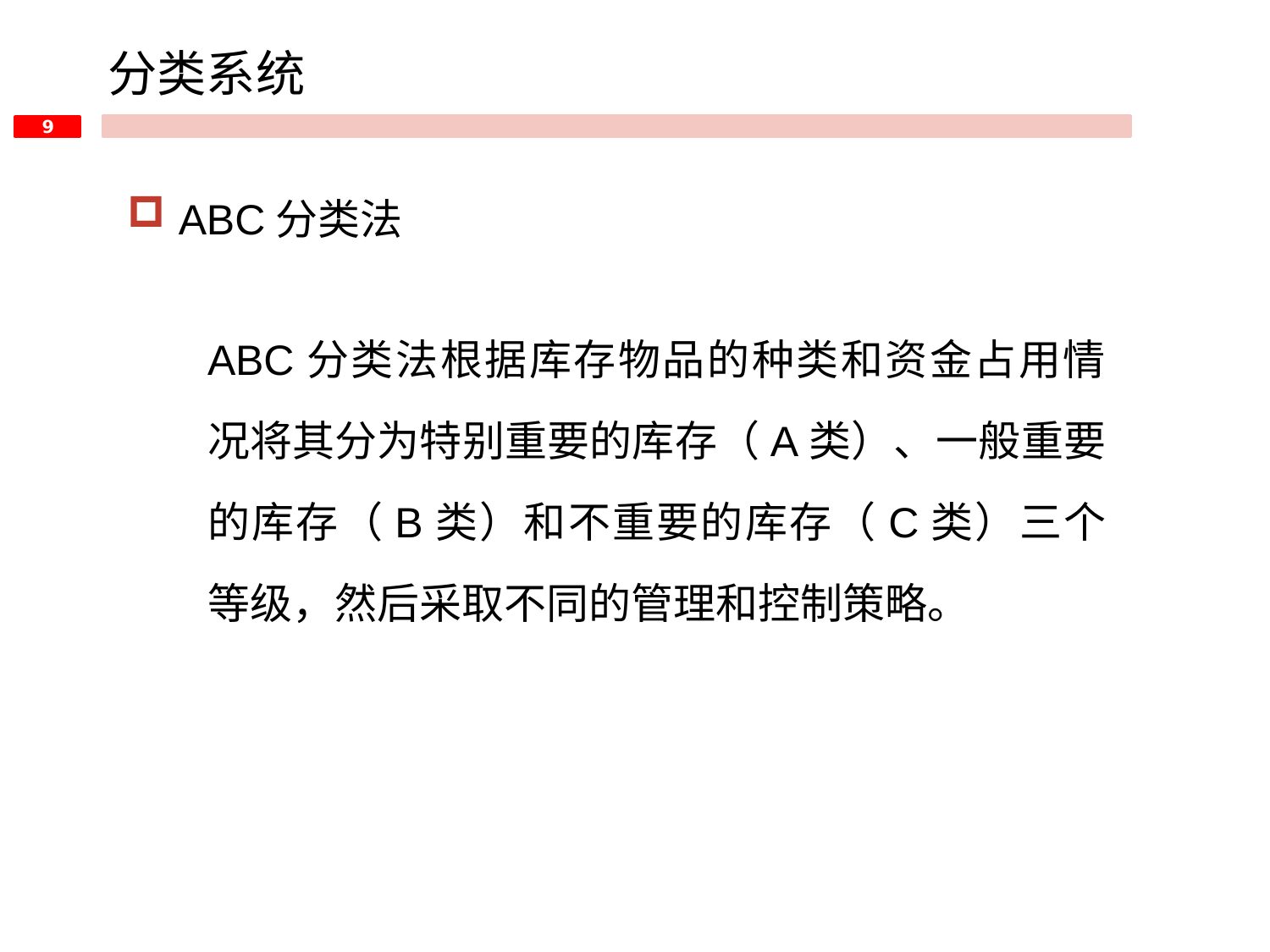

分类系统
9
 ABC分类法
ABC分类法根据库存物品的种类和资金占用情况将其分为特别重要的库存（A类）、一般重要的库存（B类）和不重要的库存（C类）三个等级，然后采取不同的管理和控制策略。